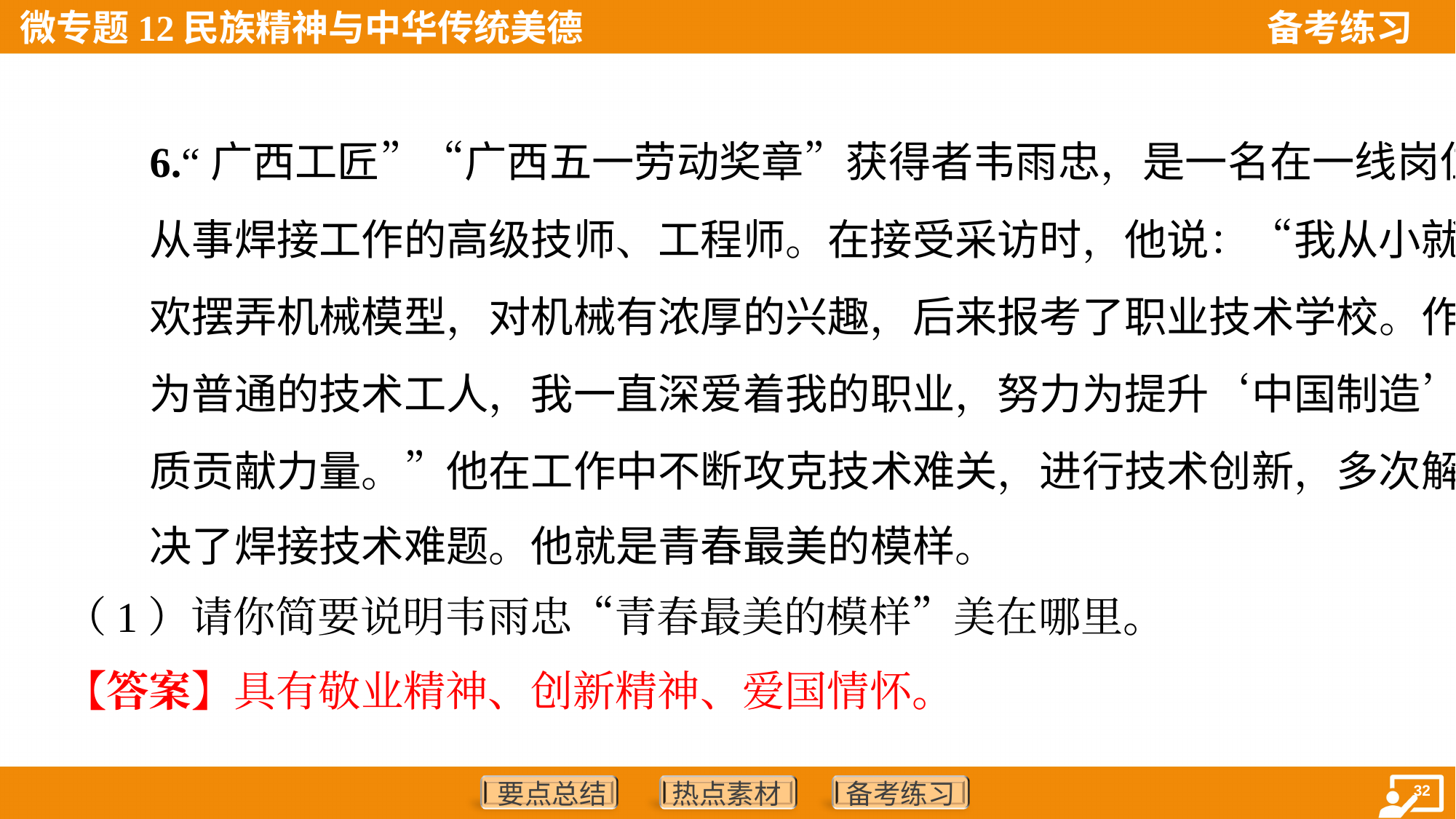

6.“广西工匠”“广西五一劳动奖章”获得者韦雨忠，是一名在一线岗位
从事焊接工作的高级技师、工程师。在接受采访时，他说：“我从小就喜
欢摆弄机械模型，对机械有浓厚的兴趣，后来报考了职业技术学校。作
为普通的技术工人，我一直深爱着我的职业，努力为提升‘中国制造’品
质贡献力量。”他在工作中不断攻克技术难关，进行技术创新，多次解
决了焊接技术难题。他就是青春最美的模样。
（1）请你简要说明韦雨忠“青春最美的模样”美在哪里。
【答案】具有敬业精神、创新精神、爱国情怀。